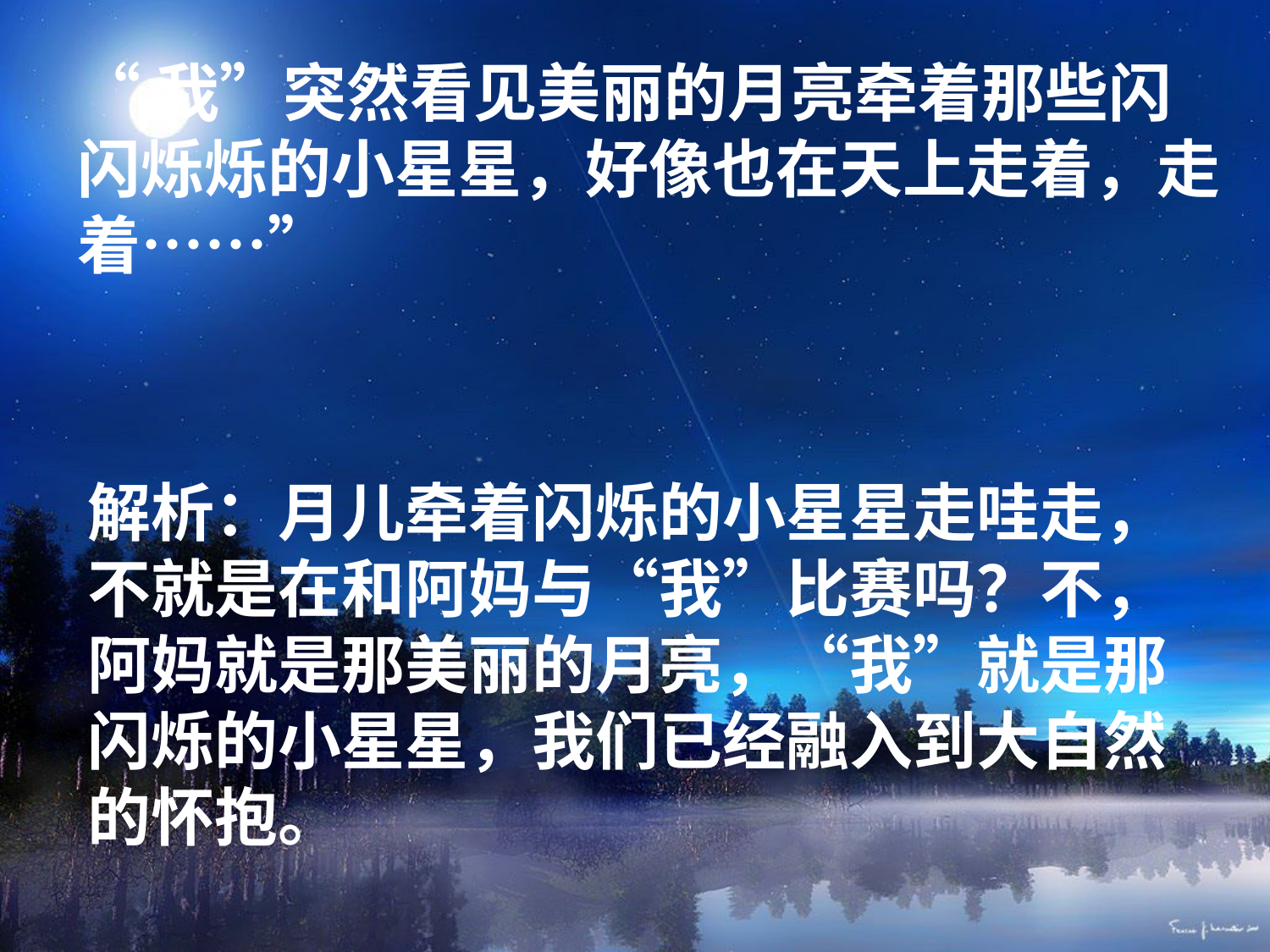

“我”突然看见美丽的月亮牵着那些闪闪烁烁的小星星，好像也在天上走着，走着……”

解析：月儿牵着闪烁的小星星走哇走，不就是在和阿妈与“我”比赛吗？不，阿妈就是那美丽的月亮，“我”就是那闪烁的小星星，我们已经融入到大自然的怀抱。